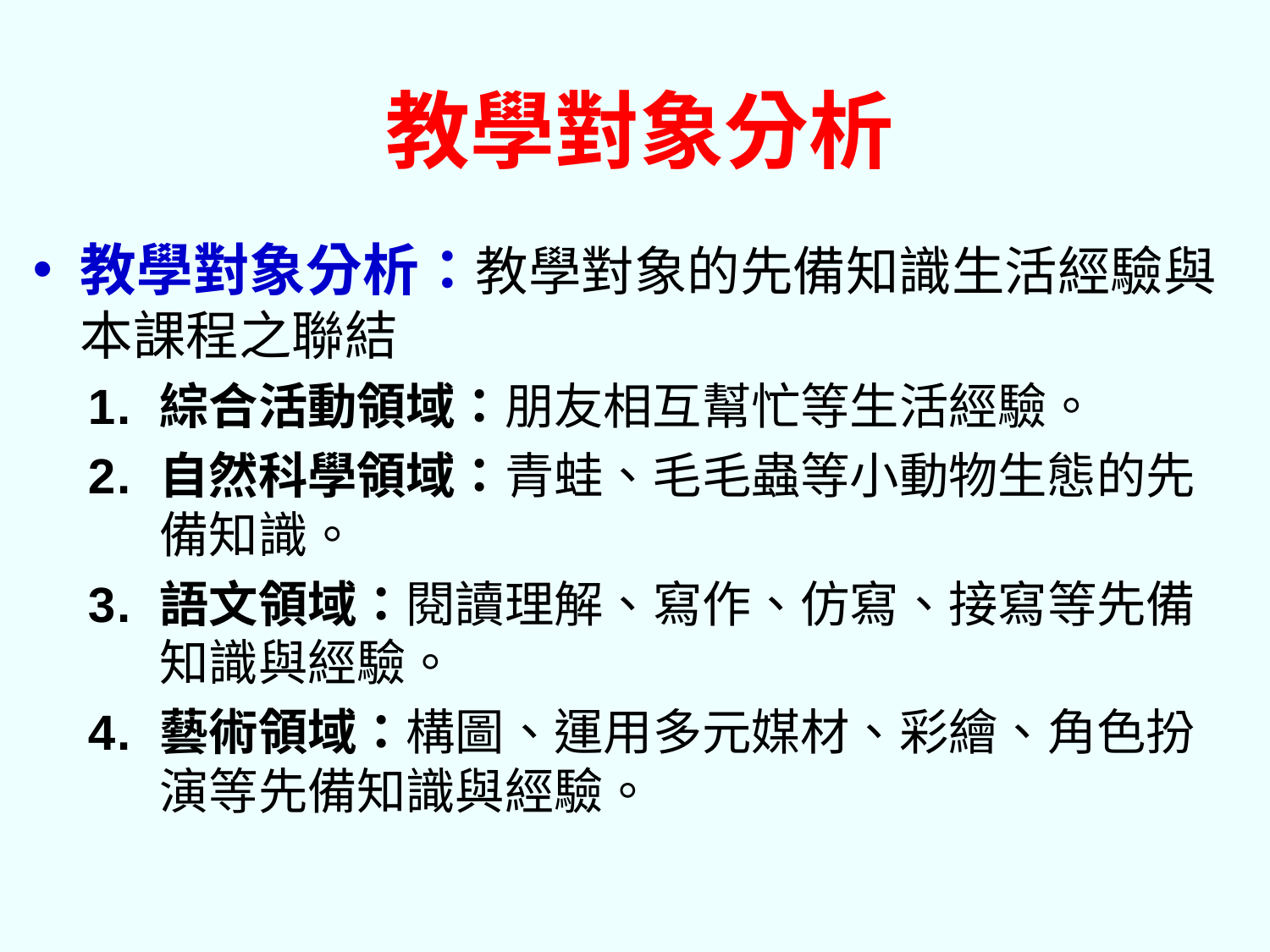

# 教學對象分析
教學對象分析：教學對象的先備知識生活經驗與本課程之聯結
綜合活動領域：朋友相互幫忙等生活經驗。
自然科學領域：青蛙、毛毛蟲等小動物生態的先備知識。
語文領域：閱讀理解、寫作、仿寫、接寫等先備知識與經驗。
藝術領域：構圖、運用多元媒材、彩繪、角色扮演等先備知識與經驗。